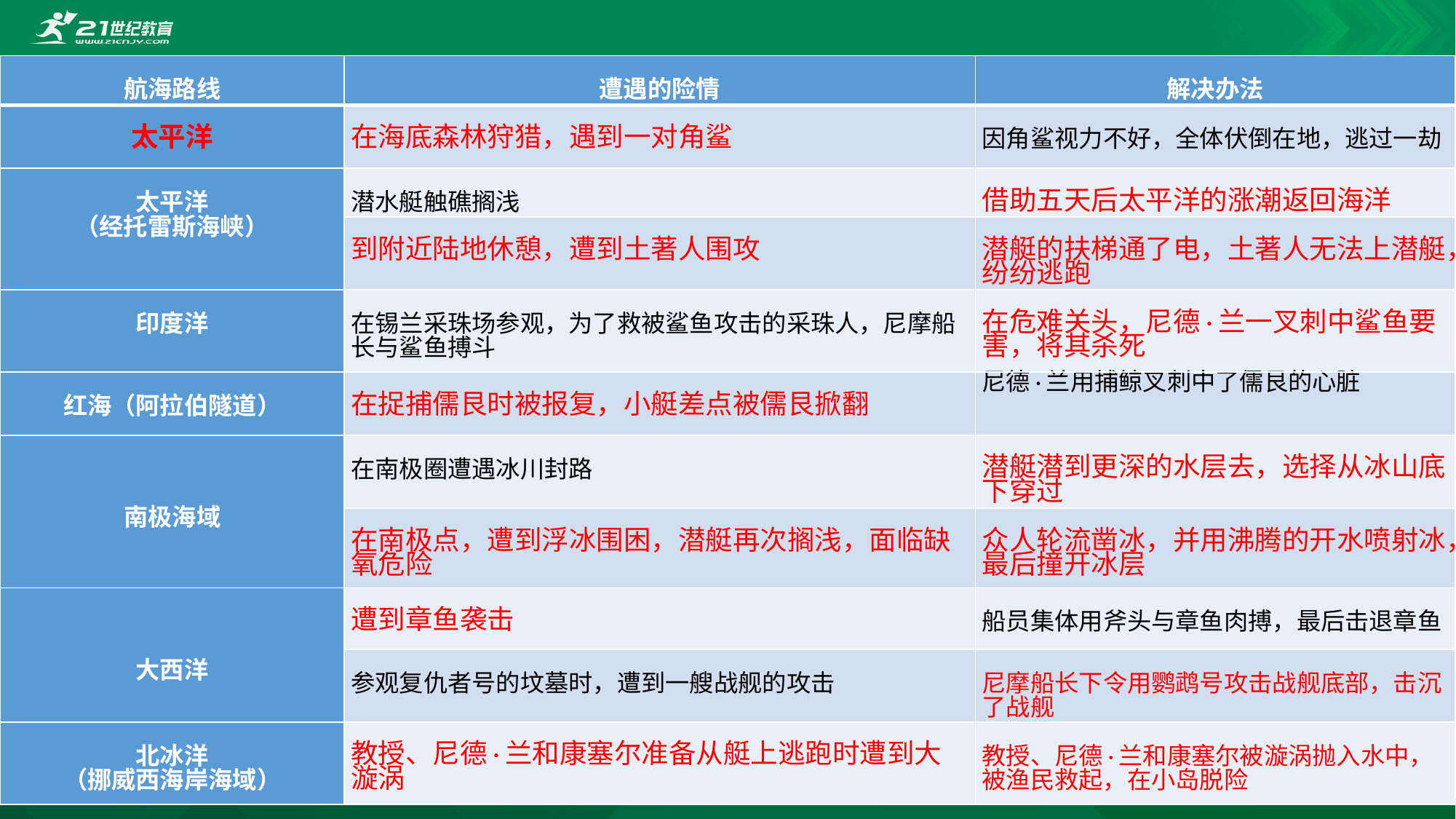

| 航海路线 | 遭遇的险情 | 解决办法 |
| --- | --- | --- |
| 太平洋 | 在海底森林狩猎，遇到一对角鲨 | 因角鲨视力不好，全体伏倒在地，逃过一劫 |
| 太平洋 （经托雷斯海峡） | 潜水艇触礁搁浅 | 借助五天后太平洋的涨潮返回海洋 |
|  | 到附近陆地休憩，遭到土著人围攻 | 潜艇的扶梯通了电，土著人无法上潜艇，纷纷逃跑 |
| 印度洋 | 在锡兰采珠场参观，为了救被鲨鱼攻击的采珠人，尼摩船长与鲨鱼搏斗 | 在危难关头，尼德·兰一叉刺中鲨鱼要害，将其杀死 |
| 红海（阿拉伯隧道） | 在捉捕儒艮时被报复，小艇差点被儒艮掀翻 | 尼德·兰用捕鲸叉刺中了儒艮的心脏 |
| 南极海域 | 在南极圈遭遇冰川封路 | 潜艇潜到更深的水层去，选择从冰山底下穿过 |
|  | 在南极点，遭到浮冰围困，潜艇再次搁浅，面临缺氧危险 | 众人轮流凿冰，并用沸腾的开水喷射冰，最后撞开冰层 |
| 大西洋 | 遭到章鱼袭击 | 船员集体用斧头与章鱼肉搏，最后击退章鱼 |
|  | 参观复仇者号的坟墓时，遭到一艘战舰的攻击 | 尼摩船长下令用鹦鹉号攻击战舰底部，击沉了战舰 |
| 北冰洋 （挪威西海岸海域） | 教授、尼德·兰和康塞尔准备从艇上逃跑时遭到大漩涡 | 教授、尼德·兰和康塞尔被漩涡抛入水中，被渔民救起，在小岛脱险 |